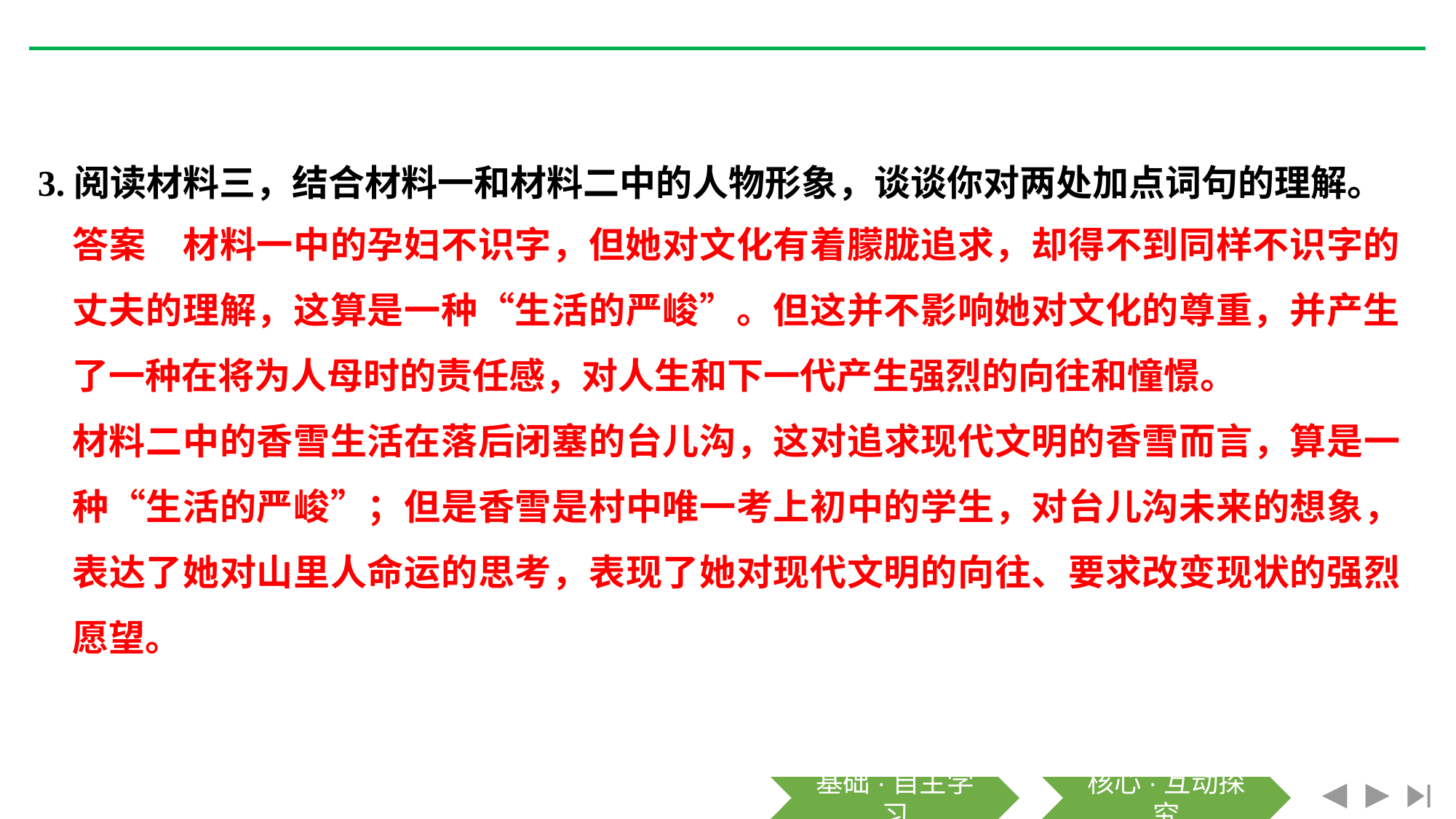

3.阅读材料三，结合材料一和材料二中的人物形象，谈谈你对两处加点词句的理解。
答案　材料一中的孕妇不识字，但她对文化有着朦胧追求，却得不到同样不识字的丈夫的理解，这算是一种“生活的严峻”。但这并不影响她对文化的尊重，并产生了一种在将为人母时的责任感，对人生和下一代产生强烈的向往和憧憬。
材料二中的香雪生活在落后闭塞的台儿沟，这对追求现代文明的香雪而言，算是一种“生活的严峻”；但是香雪是村中唯一考上初中的学生，对台儿沟未来的想象，表达了她对山里人命运的思考，表现了她对现代文明的向往、要求改变现状的强烈愿望。